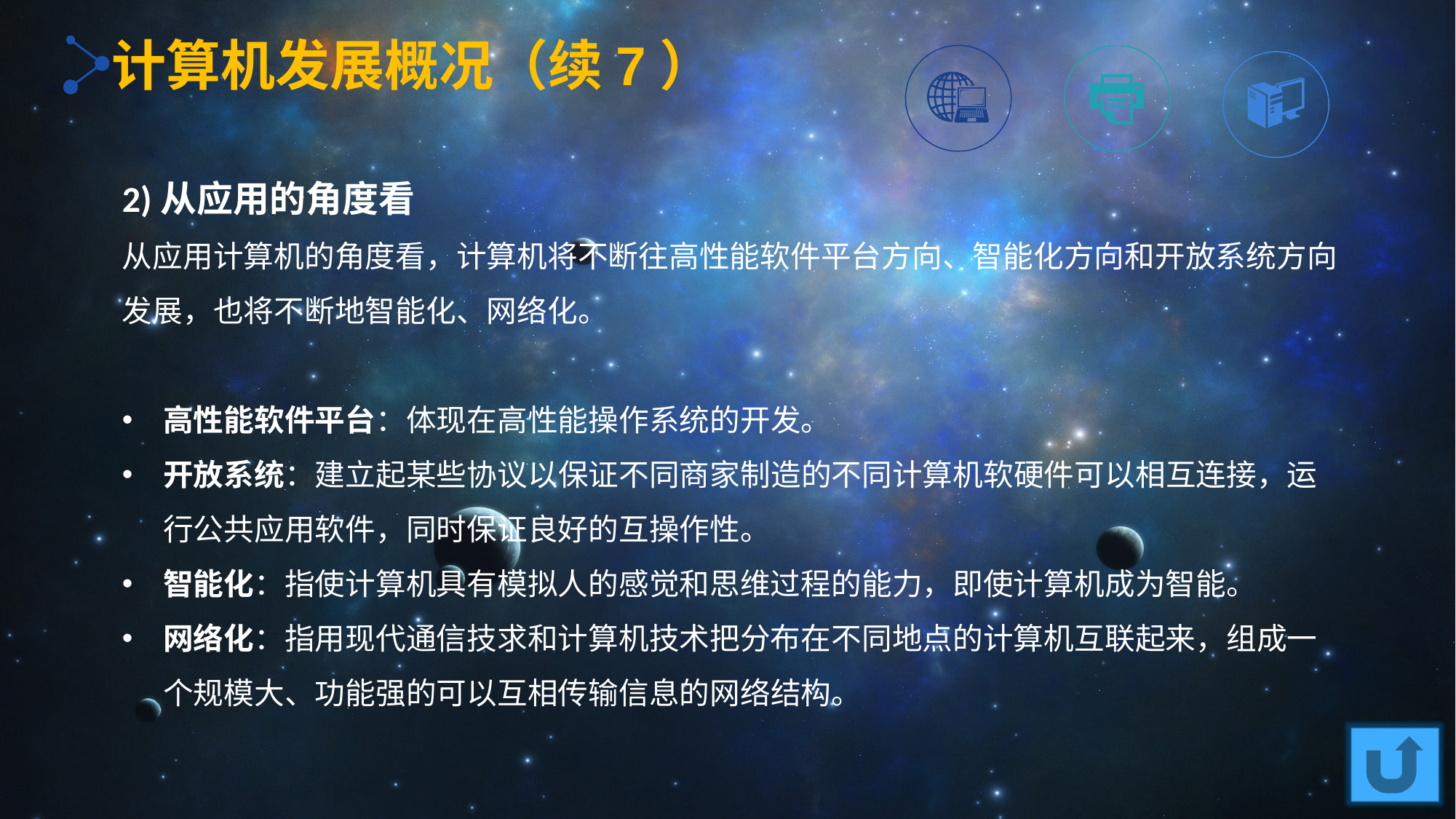

计算机发展概况（续7）

2)从应用的角度看
从应用计算机的角度看，计算机将不断往高性能软件平台方向、智能化方向和开放系统方向发展，也将不断地智能化、网络化。

高性能软件平台：体现在高性能操作系统的开发。
开放系统：建立起某些协议以保证不同商家制造的不同计算机软硬件可以相互连接，运行公共应用软件，同时保证良好的互操作性。
智能化：指使计算机具有模拟人的感觉和思维过程的能力，即使计算机成为智能。
网络化：指用现代通信技求和计算机技术把分布在不同地点的计算机互联起来，组成一个规模大、功能强的可以互相传输信息的网络结构。